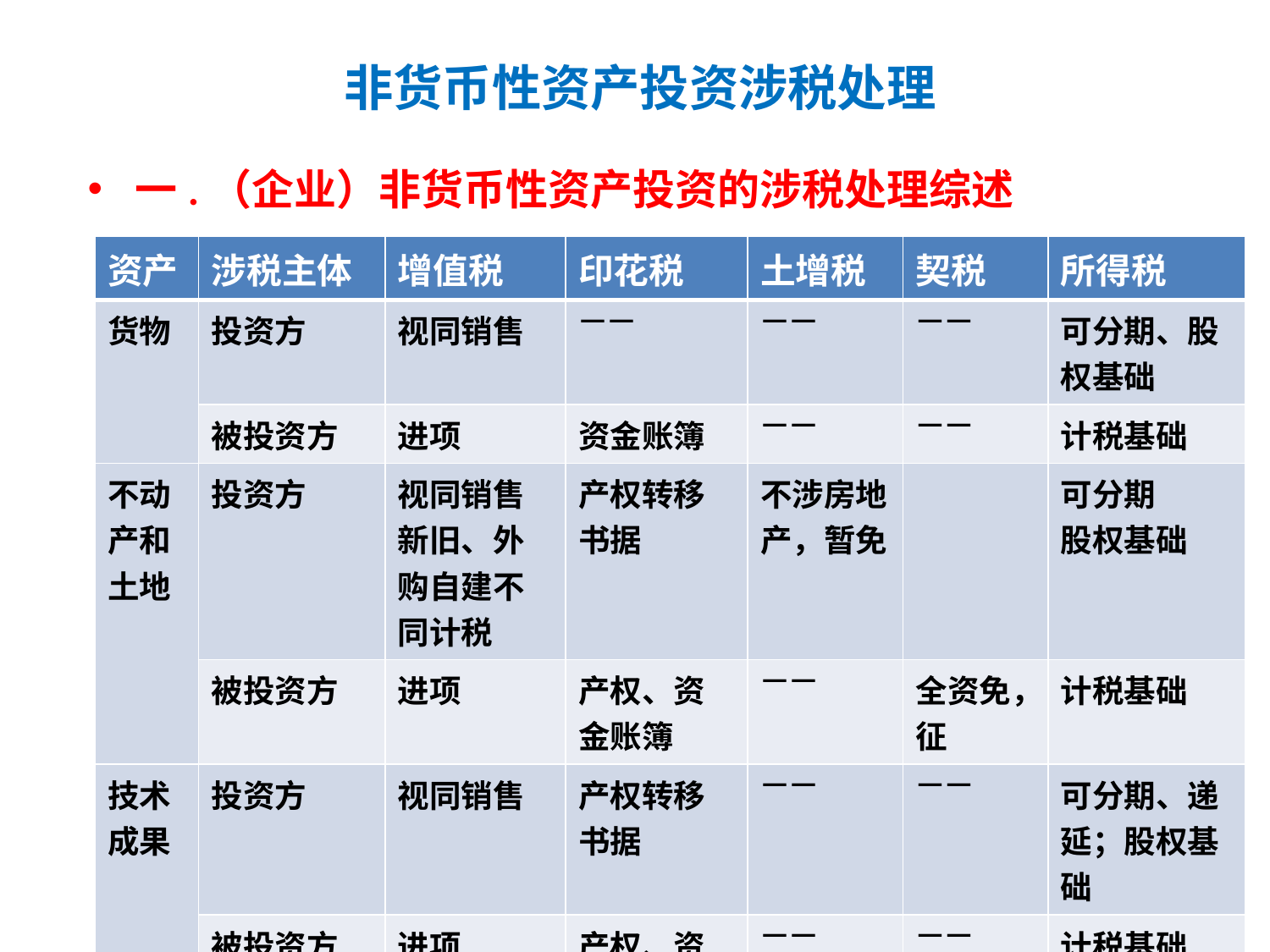

# 非货币性资产投资涉税处理
一.（企业）非货币性资产投资的涉税处理综述

| 资产 | 涉税主体 | 增值税 | 印花税 | 土增税 | 契税 | 所得税 |
| --- | --- | --- | --- | --- | --- | --- |
| 货物 | 投资方 | 视同销售 | —— | —— | —— | 可分期、股权基础 |
|  | 被投资方 | 进项 | 资金账簿 | —— | —— | 计税基础 |
| 不动产和 土地 | 投资方 | 视同销售 新旧、外购自建不同计税 | 产权转移书据 | 不涉房地产，暂免 |  | 可分期 股权基础 |
|  | 被投资方 | 进项 | 产权、资金账簿 | —— | 全资免，征 | 计税基础 |
| 技术成果 | 投资方 | 视同销售 | 产权转移书据 | —— | —— | 可分期、递延；股权基础 |
|  | 被投资方 | 进项 | 产权、资金账簿 | —— | —— | 计税基础 |